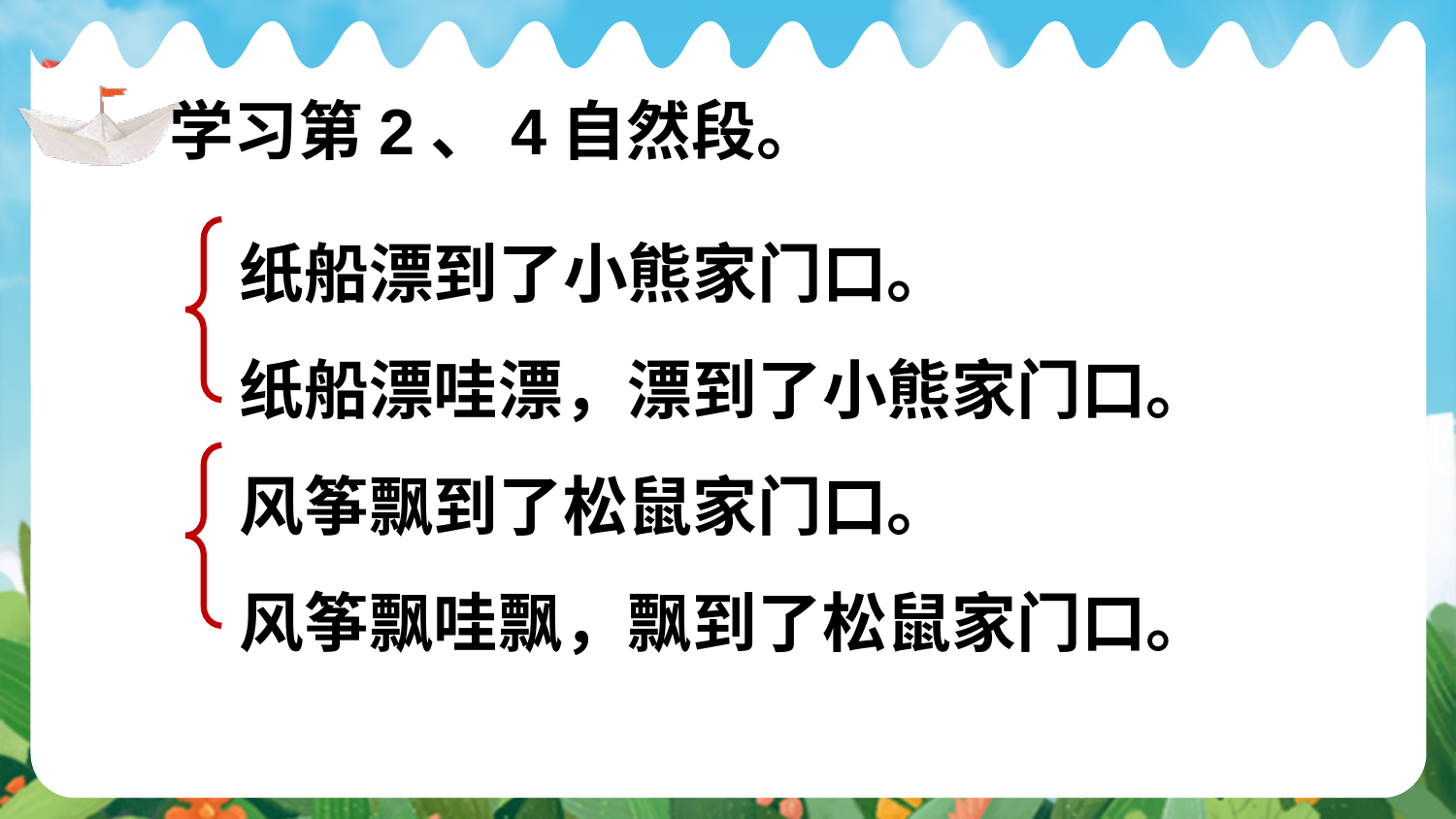

学习第2、4自然段。
纸船漂到了小熊家门口。
纸船漂哇漂，漂到了小熊家门口。
风筝飘到了松鼠家门口。
风筝飘哇飘，飘到了松鼠家门口。